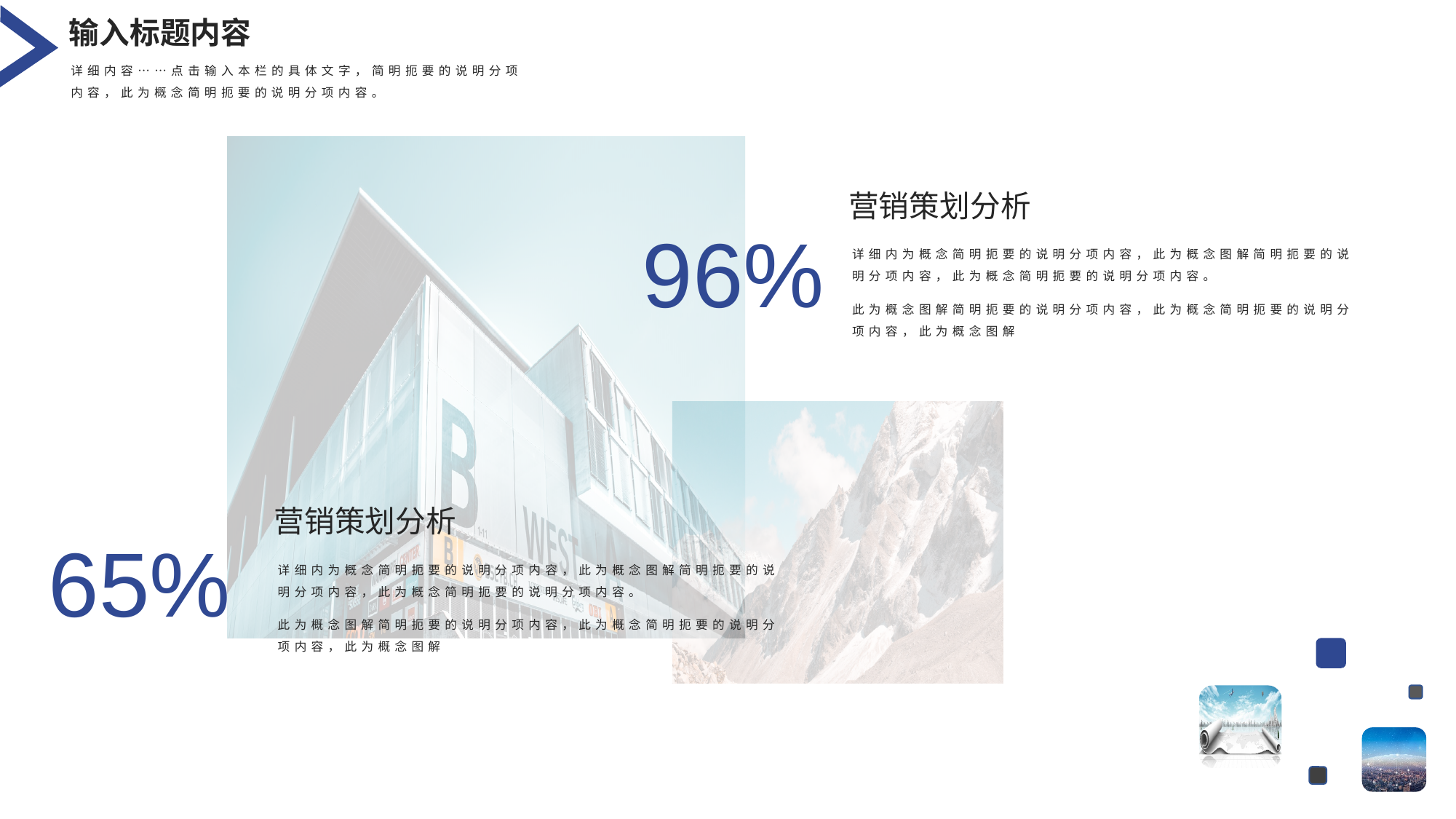

输入标题内容

详细内容……点击输入本栏的具体文字，简明扼要的说明分项内容，此为概念简明扼要的说明分项内容。

营销策划分析
详细内为概念简明扼要的说明分项内容，此为概念图解简明扼要的说明分项内容，此为概念简明扼要的说明分项内容。
此为概念图解简明扼要的说明分项内容，此为概念简明扼要的说明分项内容，此为概念图解
96%

营销策划分析
详细内为概念简明扼要的说明分项内容，此为概念图解简明扼要的说明分项内容，此为概念简明扼要的说明分项内容。
此为概念图解简明扼要的说明分项内容，此为概念简明扼要的说明分项内容，此为概念图解
65%